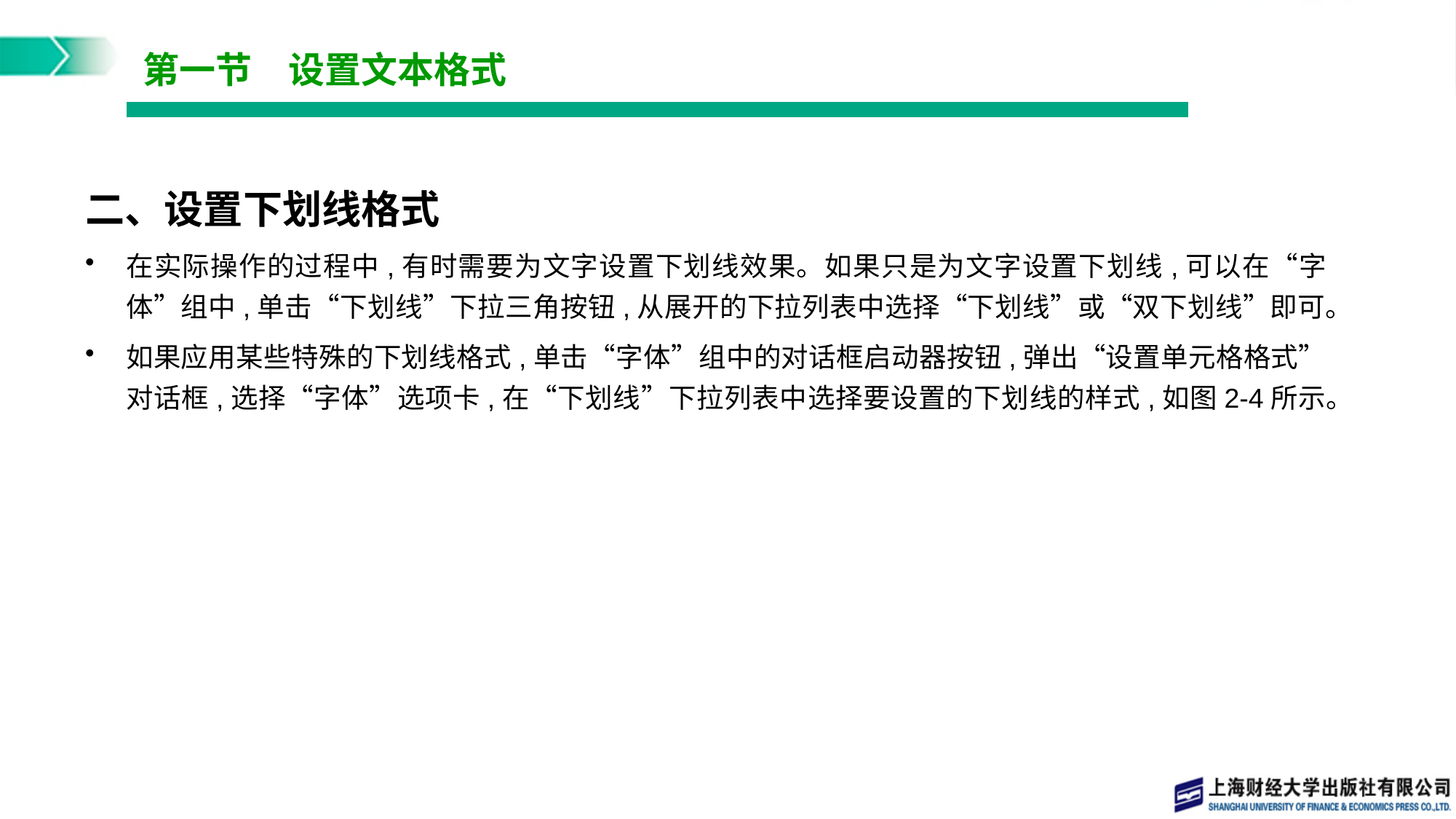

# 第一节　设置文本格式
二、设置下划线格式
在实际操作的过程中,有时需要为文字设置下划线效果。如果只是为文字设置下划线,可以在“字体”组中,单击“下划线”下拉三角按钮,从展开的下拉列表中选择“下划线”或“双下划线”即可。
如果应用某些特殊的下划线格式,单击“字体”组中的对话框启动器按钮,弹出“设置单元格格式”对话框,选择“字体”选项卡,在“下划线”下拉列表中选择要设置的下划线的样式,如图2-4所示。